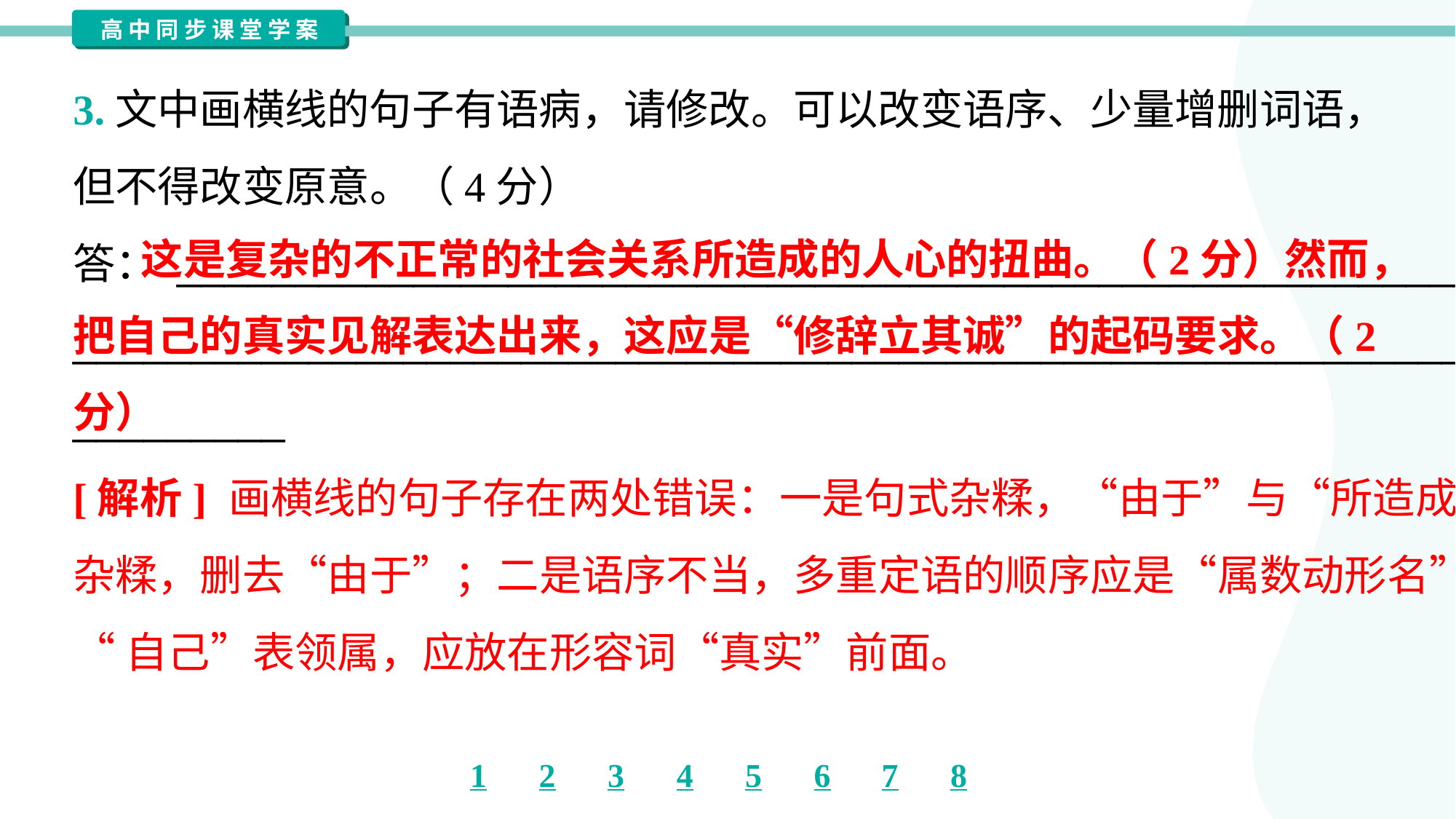

3.文中画横线的句子有语病，请修改。可以改变语序、少量增删词语，
但不得改变原意。（4分）
答： ________________________________________________________
_____________________________________________________________
_________
      这是复杂的不正常的社会关系所造成的人心的扭曲。（2分）然而，把自己的真实见解表达出来，这应是“修辞立其诚”的起码要求。（2分）
[解析] 画横线的句子存在两处错误：一是句式杂糅，“由于”与“所造成”
杂糅，删去“由于”；二是语序不当，多重定语的顺序应是“属数动形名”，
“自己”表领属，应放在形容词“真实”前面。